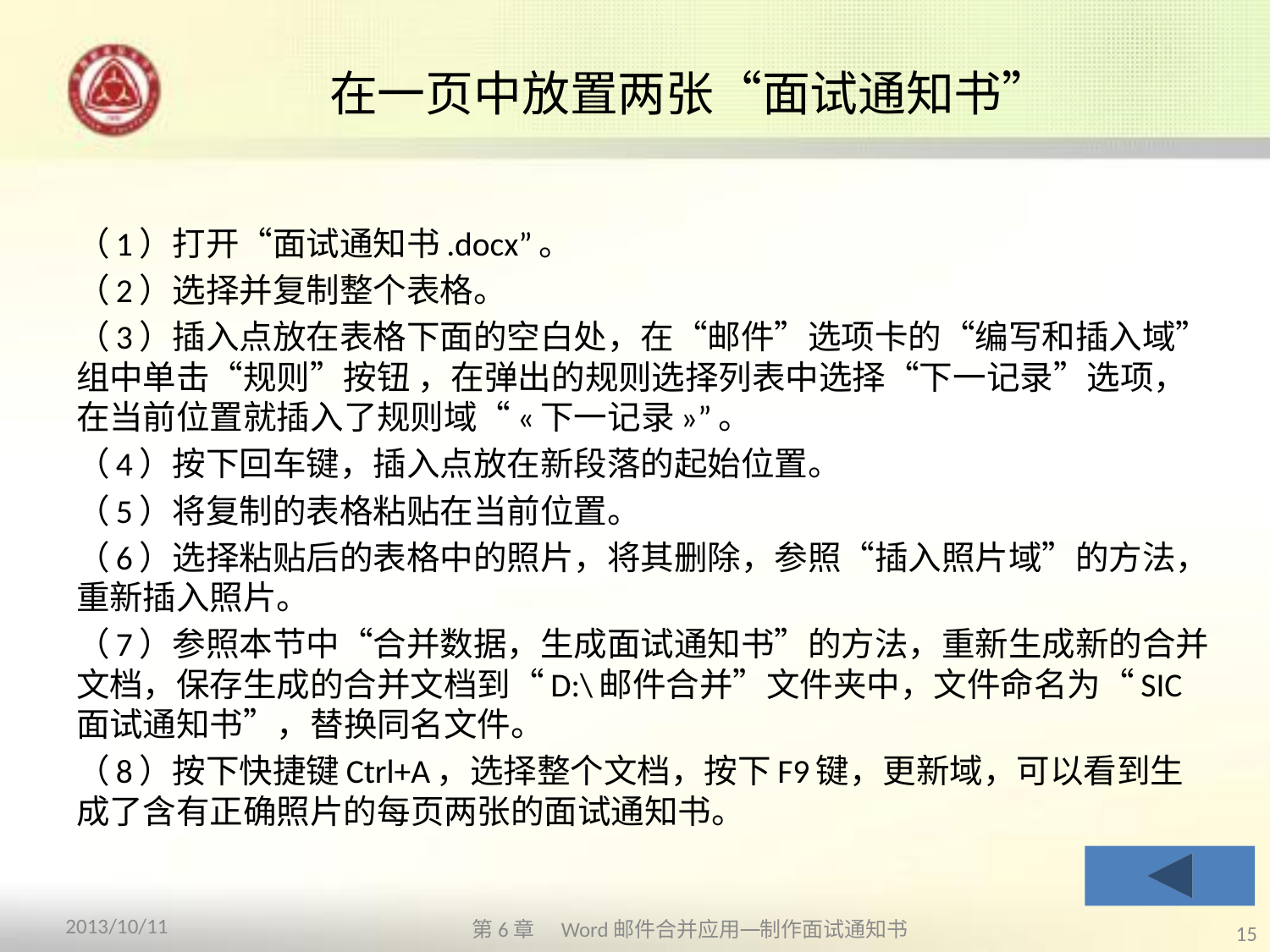

# 在一页中放置两张“面试通知书”
（1）打开“面试通知书.docx”。
（2）选择并复制整个表格。
（3）插入点放在表格下面的空白处，在“邮件”选项卡的“编写和插入域”组中单击“规则”按钮 ，在弹出的规则选择列表中选择“下一记录”选项，在当前位置就插入了规则域“«下一记录»”。
（4）按下回车键，插入点放在新段落的起始位置。
（5）将复制的表格粘贴在当前位置。
（6）选择粘贴后的表格中的照片，将其删除，参照“插入照片域”的方法，重新插入照片。
（7）参照本节中“合并数据，生成面试通知书”的方法，重新生成新的合并文档，保存生成的合并文档到“D:\邮件合并”文件夹中，文件命名为“SIC面试通知书”，替换同名文件。
（8）按下快捷键Ctrl+A，选择整个文档，按下F9键，更新域，可以看到生成了含有正确照片的每页两张的面试通知书。

第6章　Word邮件合并应用—制作面试通知书
2013/10/11
15